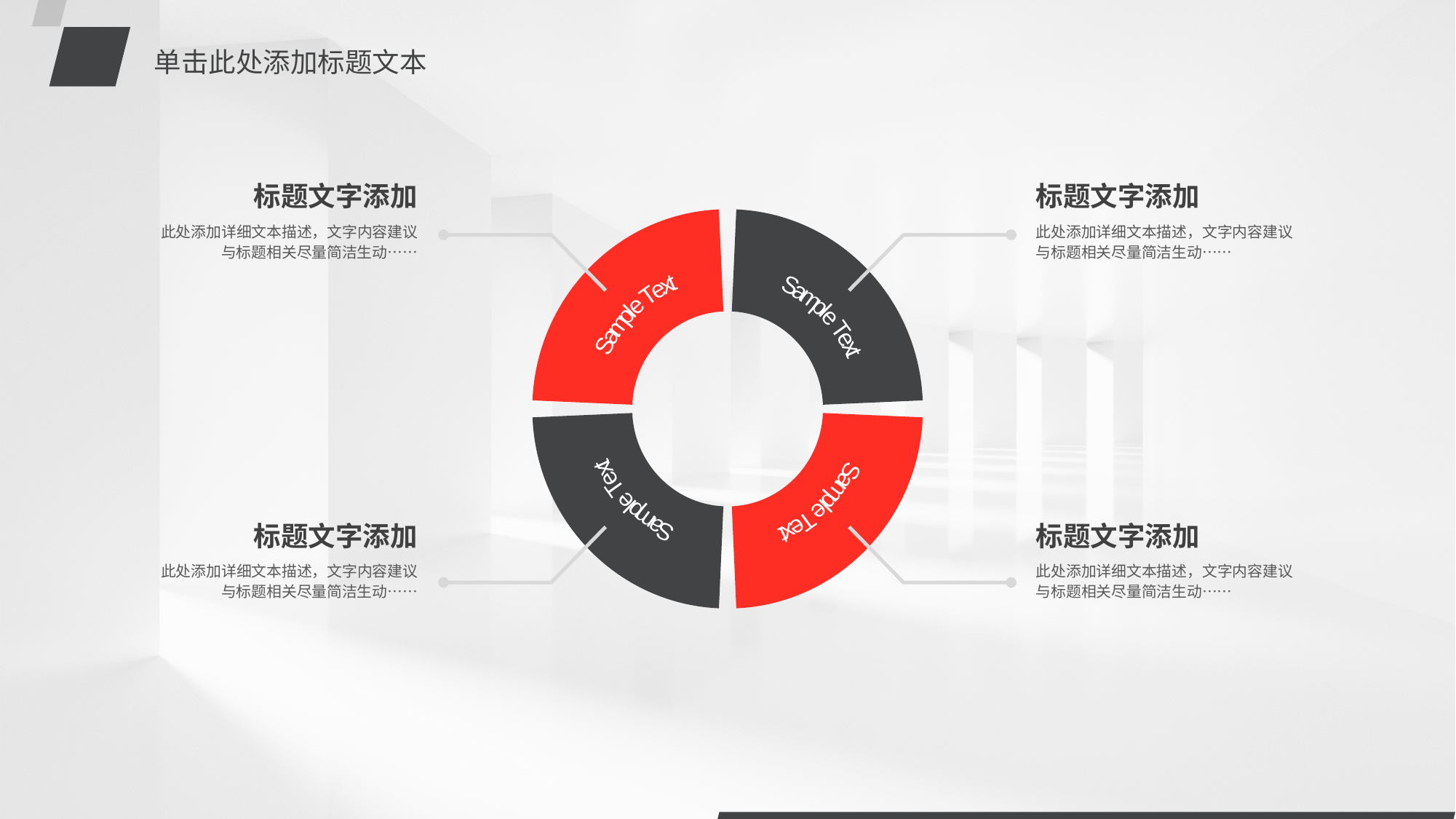

单击此处添加标题文本
标题文字添加
此处添加详细文本描述，文字内容建议与标题相关尽量简洁生动……
标题文字添加
此处添加详细文本描述，文字内容建议与标题相关尽量简洁生动……

S
a
m
p
l
e

T
e
x
t

S
a
m
p
l
e

T
e
x
t

t
x
e
T

e
l
p
m
a
S

t
x
e
T

e
l
p
m
a
S

标题文字添加
此处添加详细文本描述，文字内容建议与标题相关尽量简洁生动……
标题文字添加
此处添加详细文本描述，文字内容建议与标题相关尽量简洁生动……